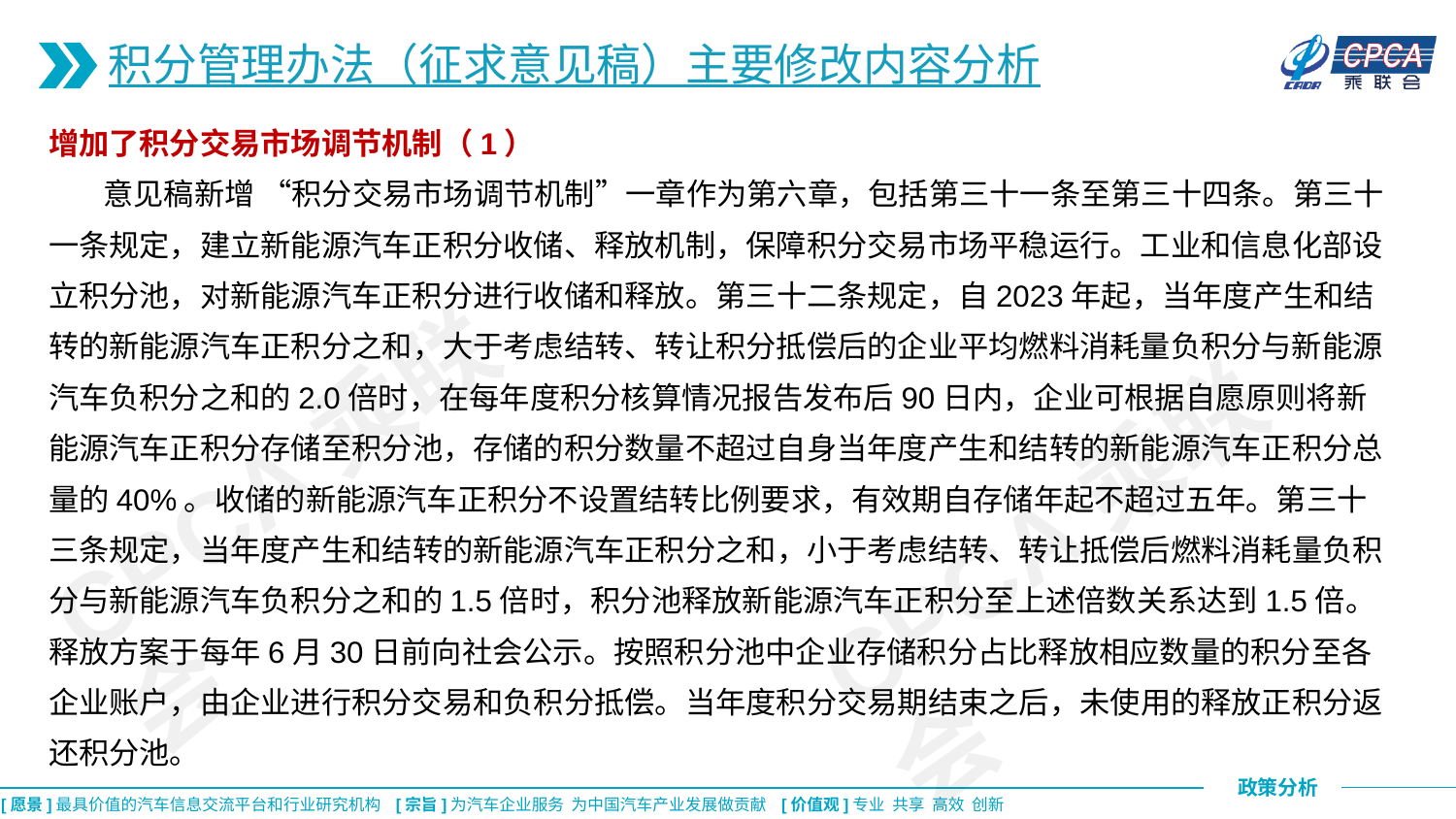

积分管理办法（征求意见稿）主要修改内容分析
增加了积分交易市场调节机制（1）
       意见稿新增 “积分交易市场调节机制”一章作为第六章，包括第三十一条至第三十四条。第三十一条规定，建立新能源汽车正积分收储、释放机制，保障积分交易市场平稳运行。工业和信息化部设立积分池，对新能源汽车正积分进行收储和释放。第三十二条规定，自2023年起，当年度产生和结转的新能源汽车正积分之和，大于考虑结转、转让积分抵偿后的企业平均燃料消耗量负积分与新能源汽车负积分之和的2.0倍时，在每年度积分核算情况报告发布后90日内，企业可根据自愿原则将新能源汽车正积分存储至积分池，存储的积分数量不超过自身当年度产生和结转的新能源汽车正积分总量的40%。收储的新能源汽车正积分不设置结转比例要求，有效期自存储年起不超过五年。第三十三条规定，当年度产生和结转的新能源汽车正积分之和，小于考虑结转、转让抵偿后燃料消耗量负积分与新能源汽车负积分之和的1.5倍时，积分池释放新能源汽车正积分至上述倍数关系达到1.5倍。释放方案于每年6月30日前向社会公示。按照积分池中企业存储积分占比释放相应数量的积分至各企业账户，由企业进行积分交易和负积分抵偿。当年度积分交易期结束之后，未使用的释放正积分返还积分池。
CPCA乘联会
CPCA乘联会